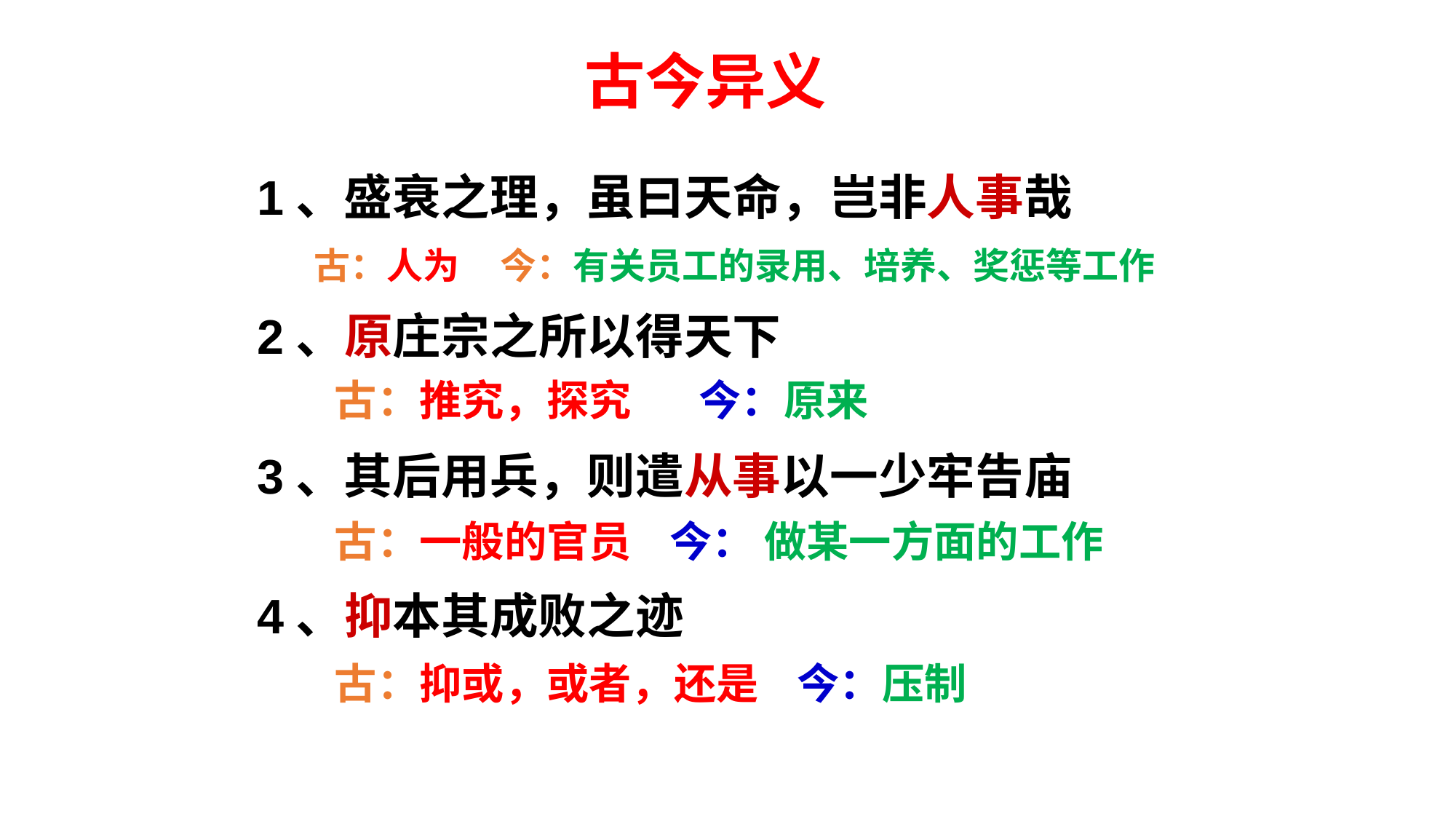

古今异义
1、盛衰之理，虽曰天命，岂非人事哉

2、原庄宗之所以得天下

3、其后用兵，则遣从事以一少牢告庙

4、抑本其成败之迹
古：人为     今：有关员工的录用、培养、奖惩等工作
古：推究，探究       今：原来
古：一般的官员    今： 做某一方面的工作
古：抑或，或者，还是    今：压制